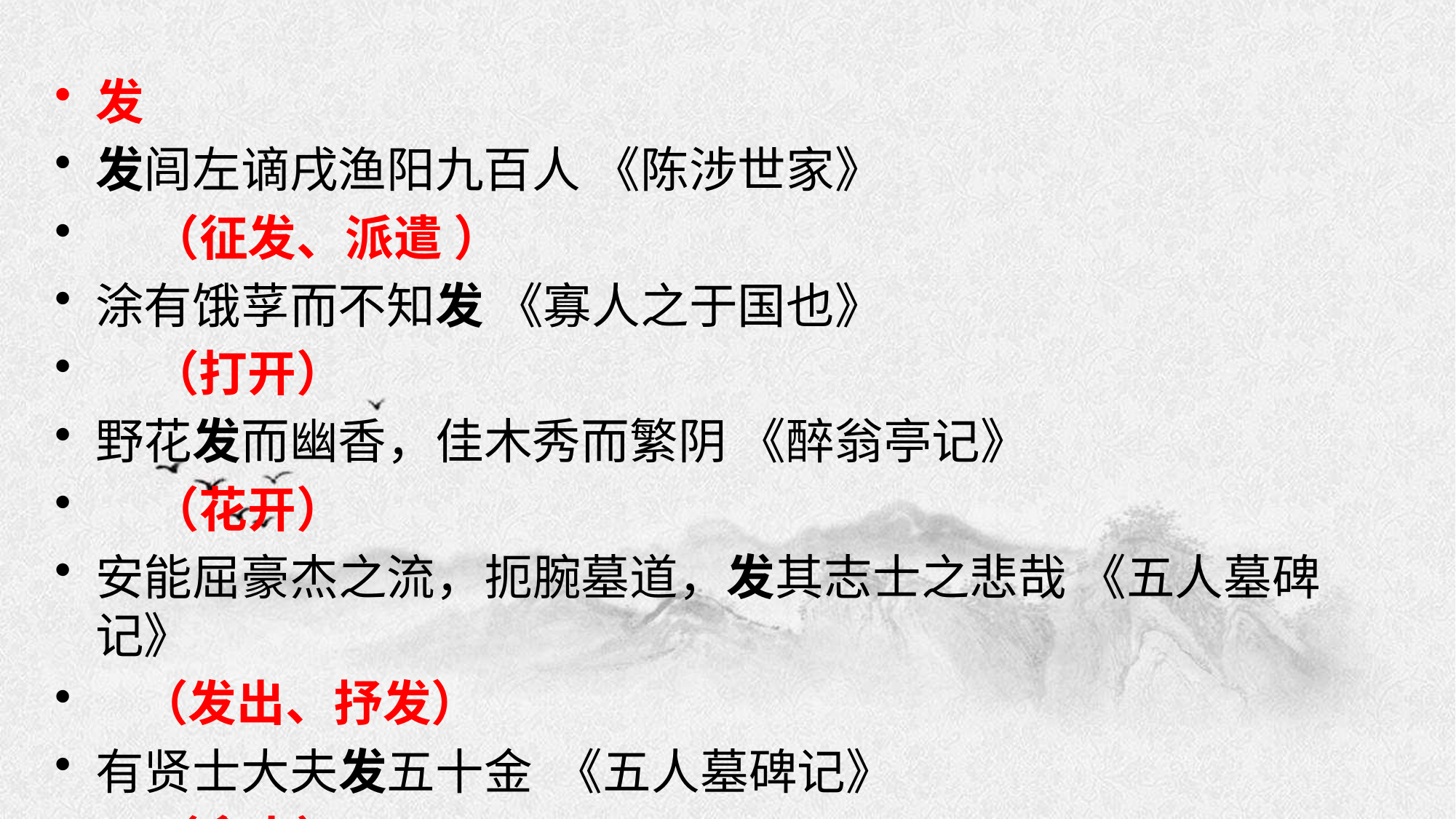

发
发闾左谪戌渔阳九百人 《陈涉世家》
    （征发、派遣 ）
涂有饿莩而不知发 《寡人之于国也》
    （打开）
野花发而幽香，佳木秀而繁阴 《醉翁亭记》
    （花开）
安能屈豪杰之流，扼腕墓道，发其志士之悲哉 《五人墓碑记》
   （发出、抒发）
有贤士大夫发五十金  《五人墓碑记》
    （拿出）